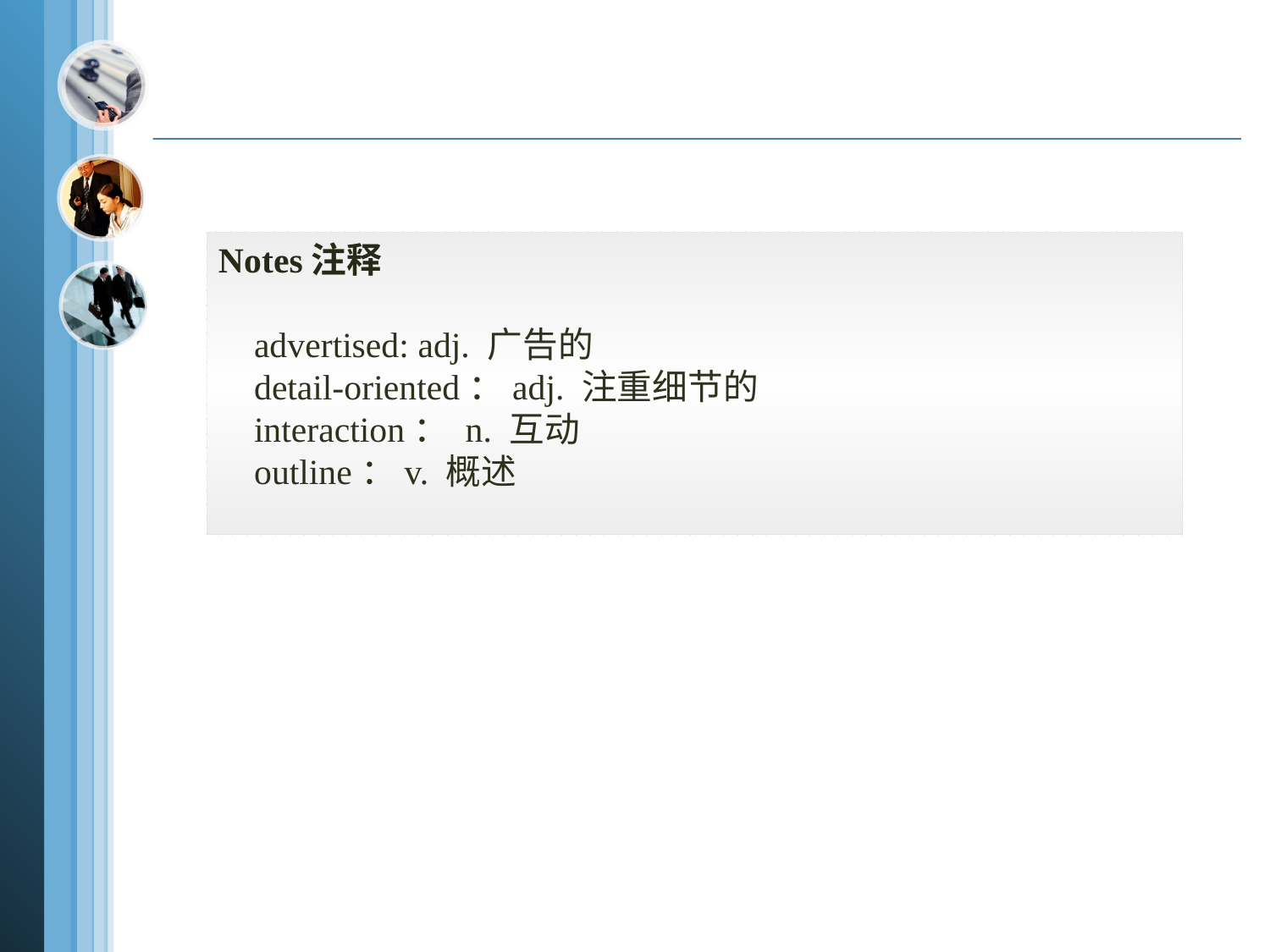

Notes注释

    advertised: adj. 广告的
    detail-oriented：adj. 注重细节的
    interaction： n. 互动
    outline：v. 概述